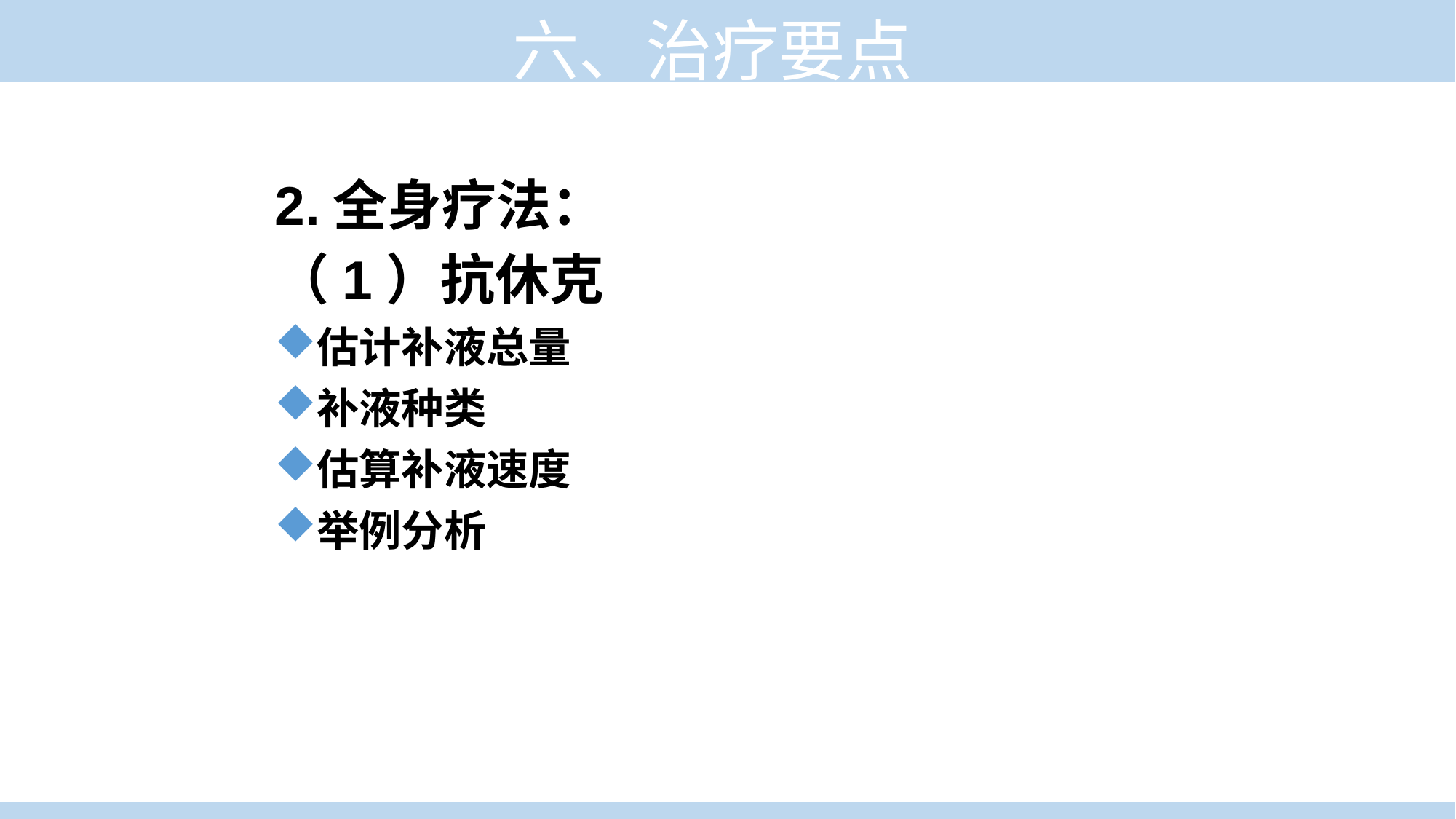

六、治疗要点
2.全身疗法：
（1）抗休克
估计补液总量
补液种类
估算补液速度
举例分析